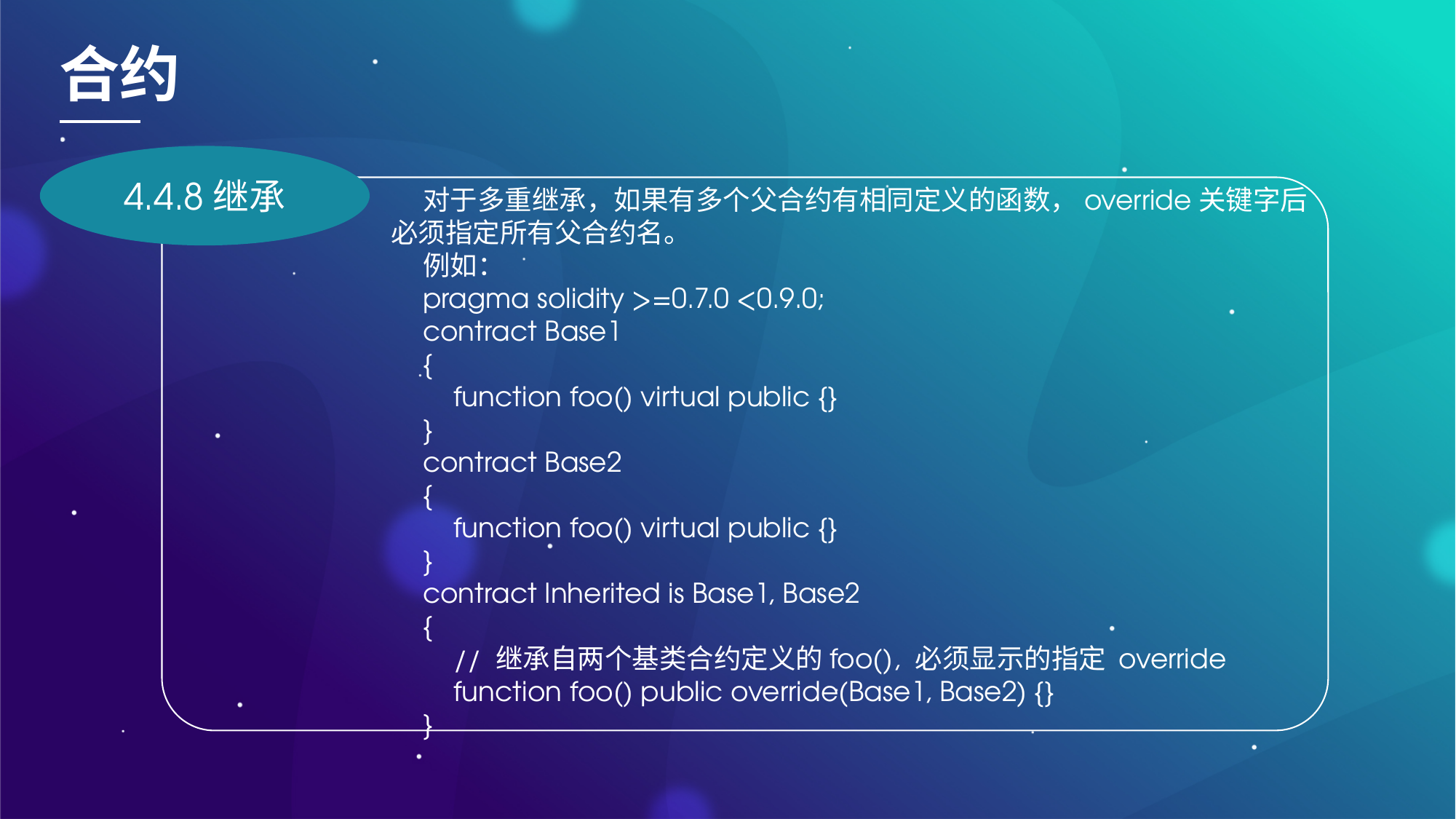

合约
4.4.8继承

对于多重继承，如果有多个父合约有相同定义的函数，override关键字后必须指定所有父合约名。
例如：
pragma solidity >=0.7.0 <0.9.0;
contract Base1
{
    function foo() virtual public {}
}
contract Base2
{
    function foo() virtual public {}
}
contract Inherited is Base1, Base2
{
    // 继承自两个基类合约定义的foo(), 必须显示的指定 override
    function foo() public override(Base1, Base2) {}
}